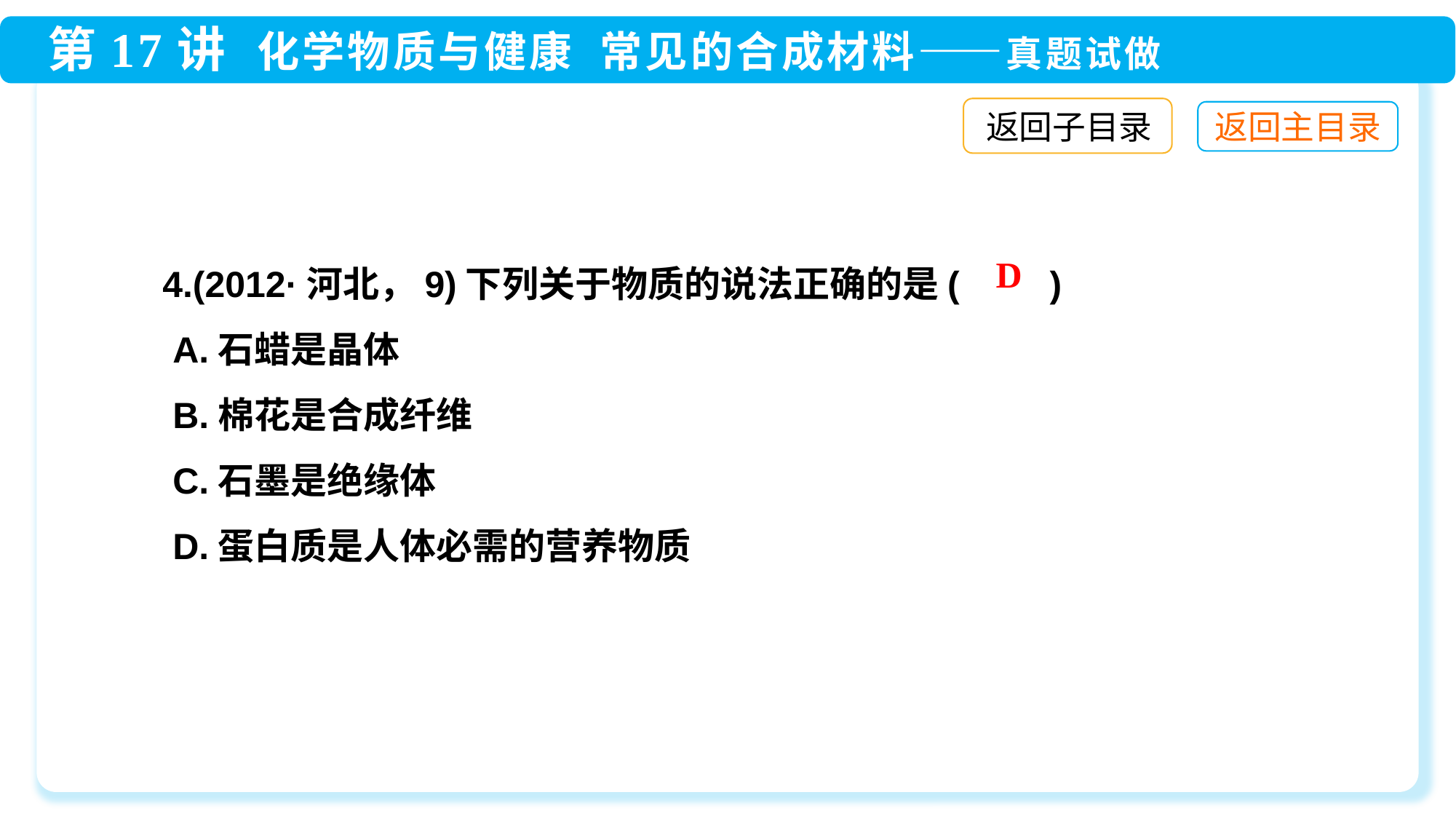

返回子目录

4.(2012·河北，9)下列关于物质的说法正确的是(　　)
 A.石蜡是晶体
 B.棉花是合成纤维
 C.石墨是绝缘体
 D.蛋白质是人体必需的营养物质
D